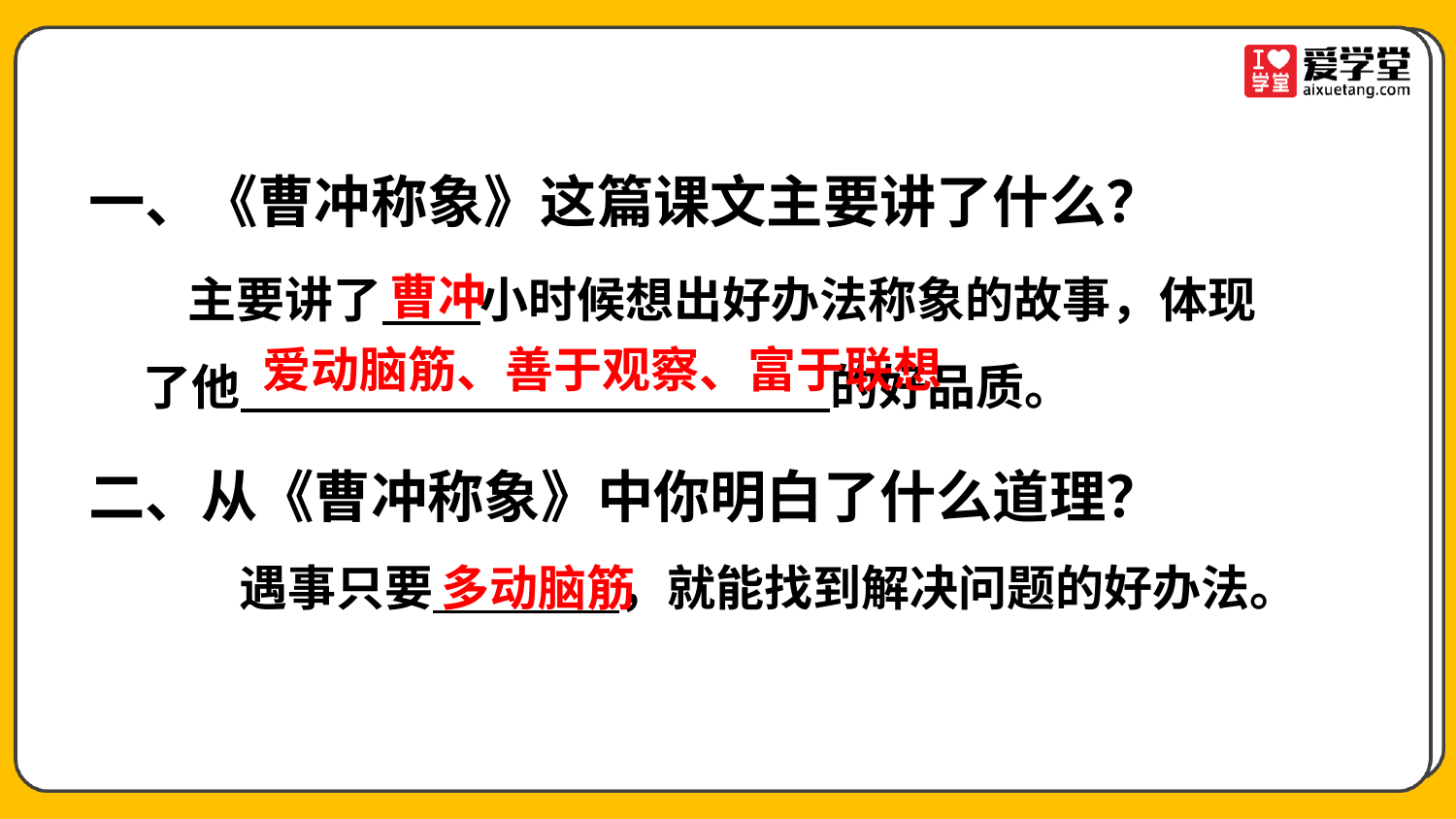

一、《曹冲称象》这篇课文主要讲了什么？
   主要讲了         小时候想出好办法称象的故事，体现了他                                                      的好品质。
曹冲
爱动脑筋、善于观察、富于联想
二、从《曹冲称象》中你明白了什么道理？
遇事只要                 ，就能找到解决问题的好办法。
多动脑筋